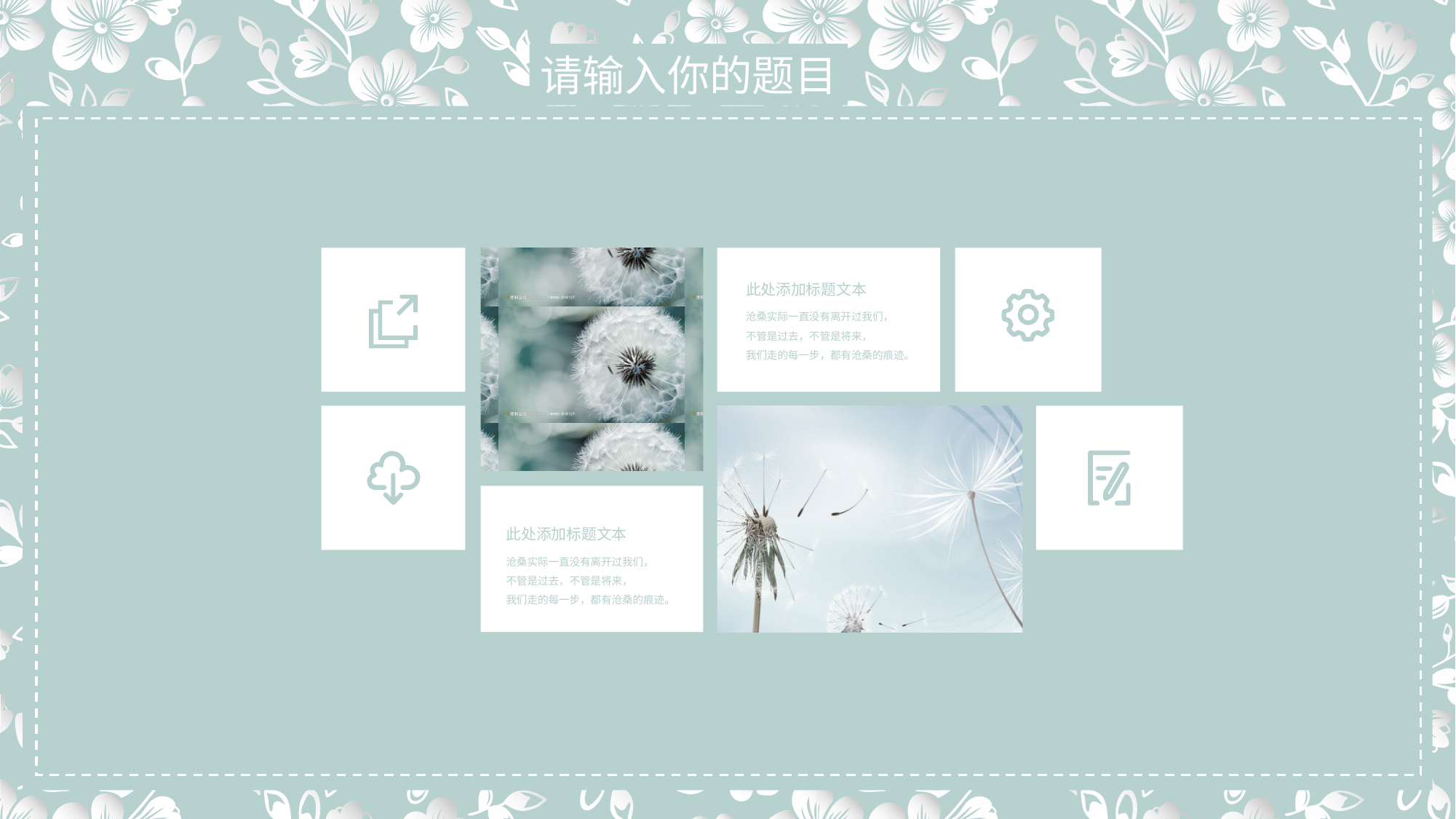

此处添加标题文本
沧桑实际一直没有离开过我们，
不管是过去，不管是将来，
我们走的每一步，都有沧桑的痕迹。

此处添加标题文本
沧桑实际一直没有离开过我们，
不管是过去，不管是将来，
我们走的每一步，都有沧桑的痕迹。